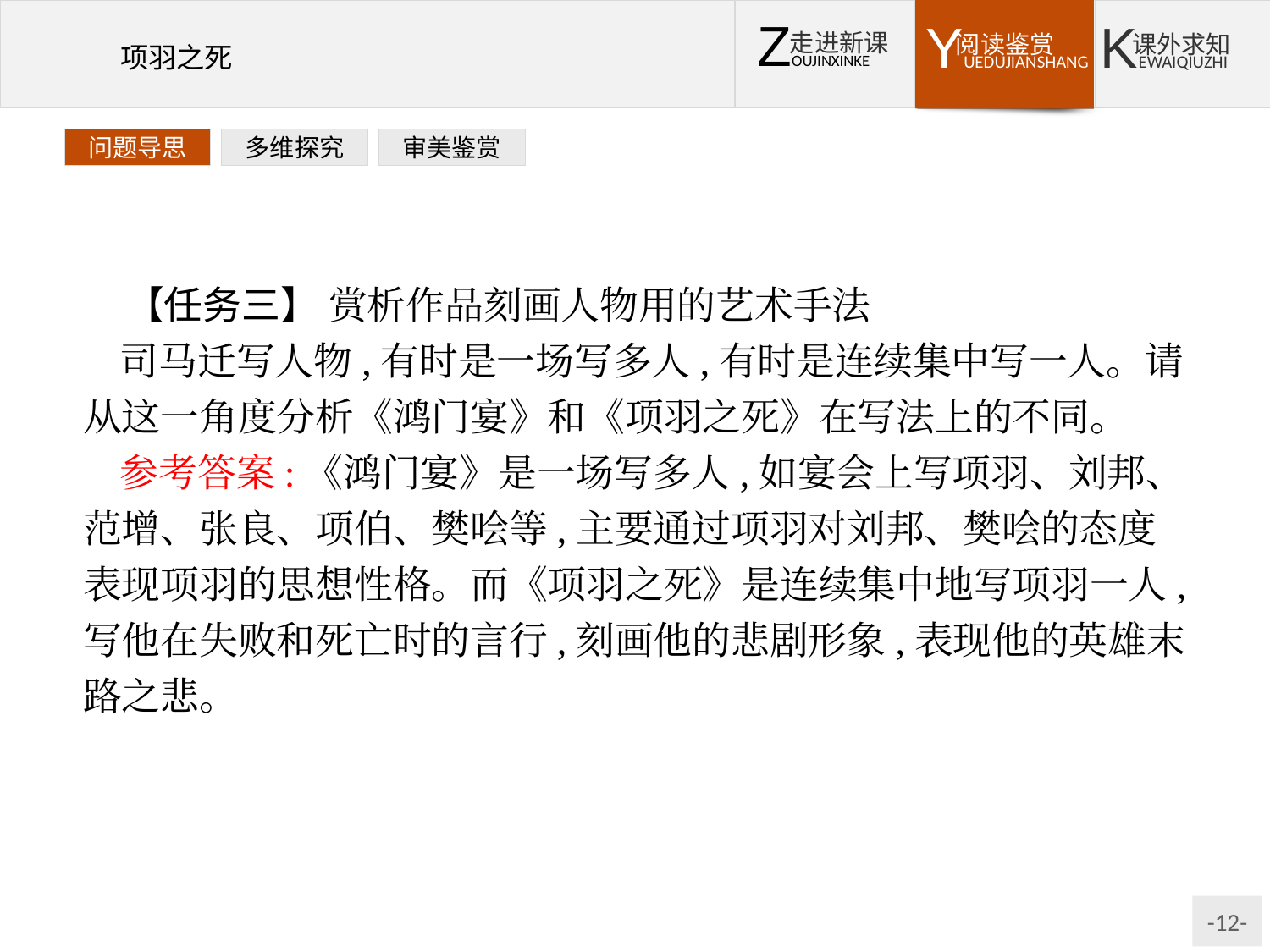

问题导思
多维探究
审美鉴赏
【任务三】 赏析作品刻画人物用的艺术手法
司马迁写人物,有时是一场写多人,有时是连续集中写一人。请从这一角度分析《鸿门宴》和《项羽之死》在写法上的不同。
参考答案:《鸿门宴》是一场写多人,如宴会上写项羽、刘邦、范增、张良、项伯、樊哙等,主要通过项羽对刘邦、樊哙的态度表现项羽的思想性格。而《项羽之死》是连续集中地写项羽一人,写他在失败和死亡时的言行,刻画他的悲剧形象,表现他的英雄末路之悲。